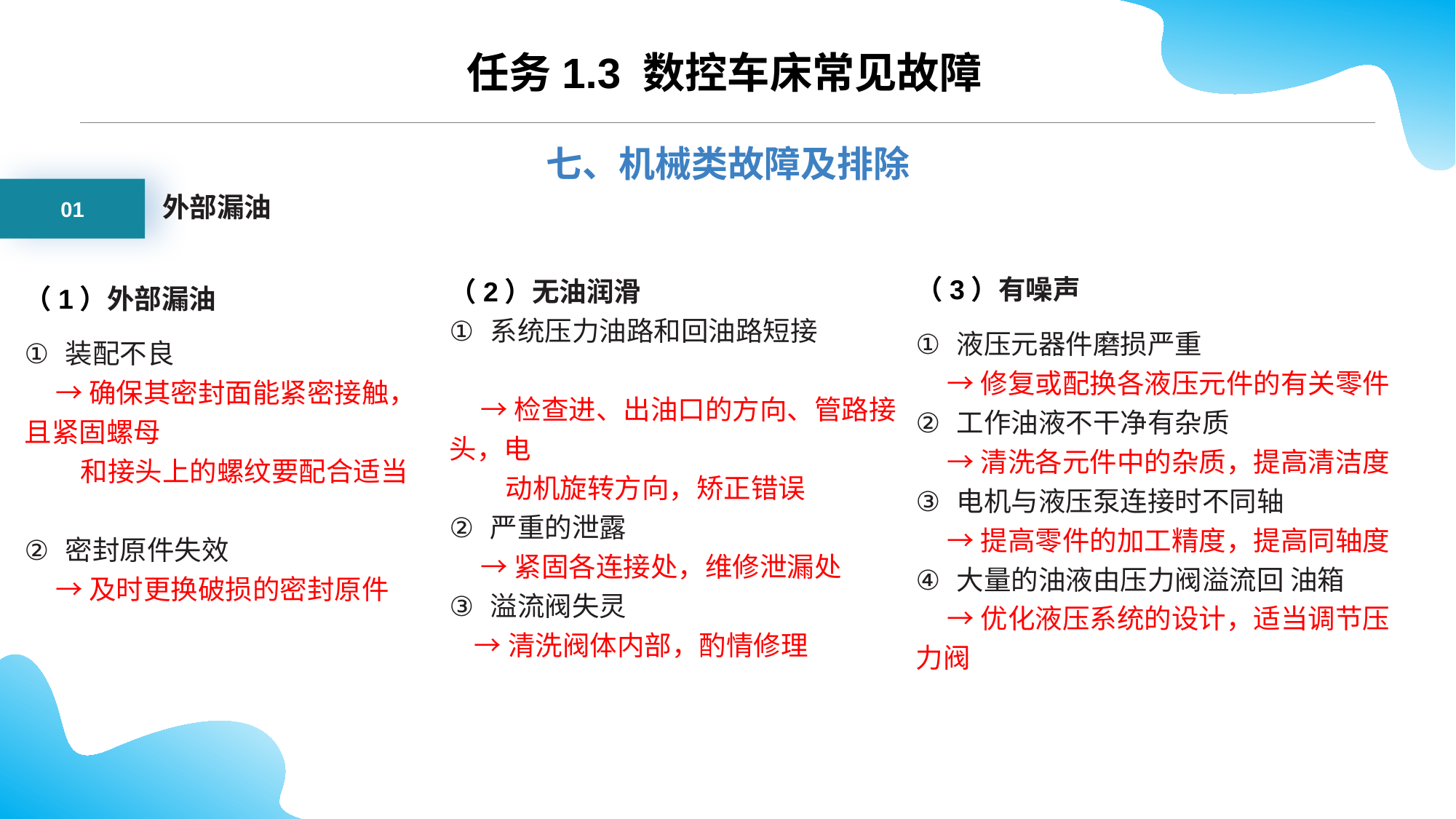

任务1.3 数控车床常见故障
七、机械类故障及排除
01
外部漏油

（3）有噪声
液压元器件磨损严重
     →修复或配换各液压元件的有关零件
工作油液不干净有杂质
     →清洗各元件中的杂质，提高清洁度
电机与液压泵连接时不同轴
     →提高零件的加工精度，提高同轴度
大量的油液由压力阀溢流回 油箱
     →优化液压系统的设计，适当调节压力阀
（1）外部漏油
装配不良
     →确保其密封面能紧密接触，且紧固螺母
        和接头上的螺纹要配合适当
密封原件失效
     →及时更换破损的密封原件

（2）无油润滑
系统压力油路和回油路短接
     →检查进、出油口的方向、管路接头，电
        动机旋转方向，矫正错误
严重的泄露
     →紧固各连接处，维修泄漏处
溢流阀失灵
    →清洗阀体内部，酌情修理